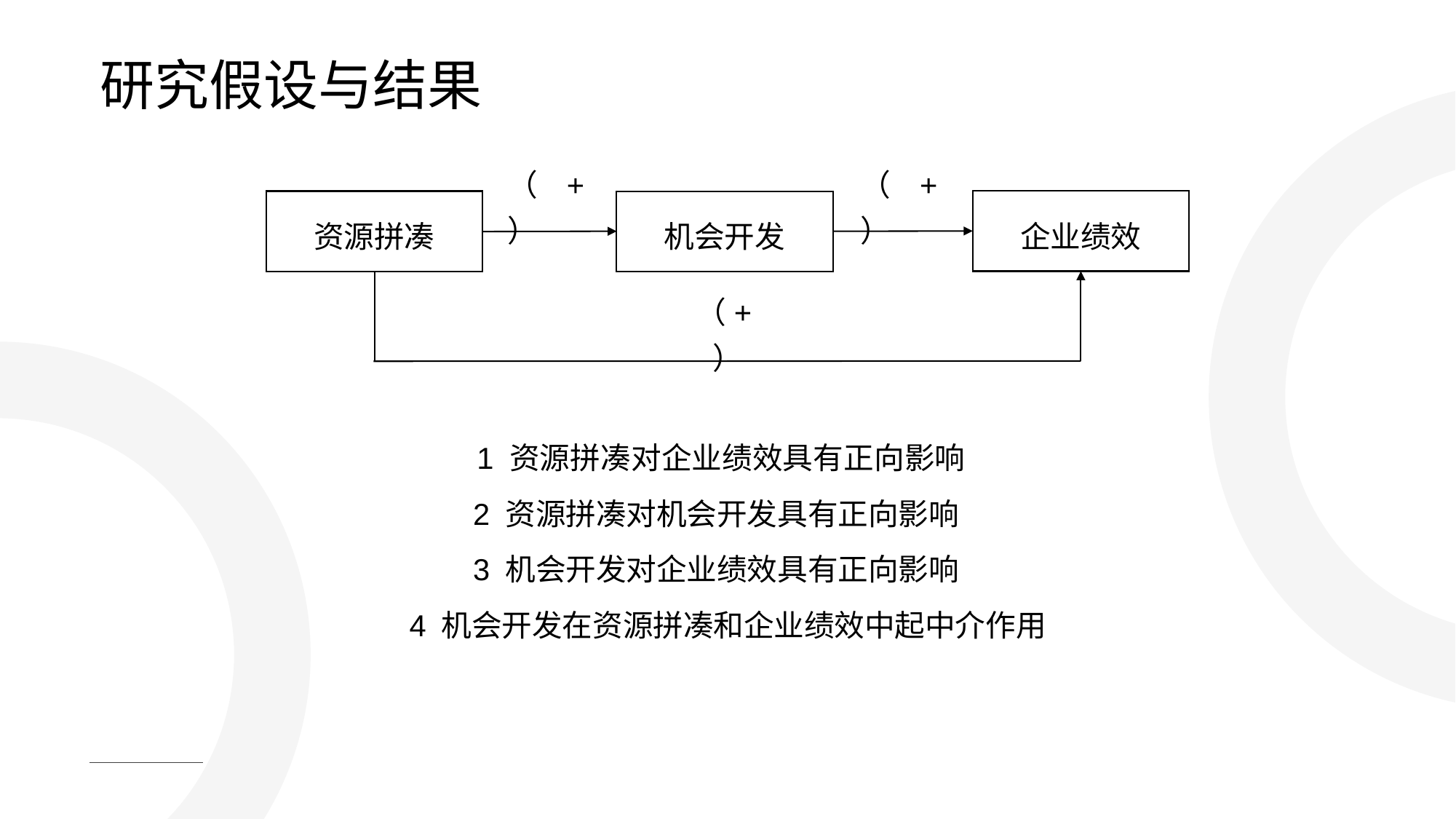

研究假设与结果

（+）
（+）
企业绩效
机会开发
资源拼凑
（+）

1 资源拼凑对企业绩效具有正向影响
2 资源拼凑对机会开发具有正向影响
3 机会开发对企业绩效具有正向影响
4 机会开发在资源拼凑和企业绩效中起中介作用